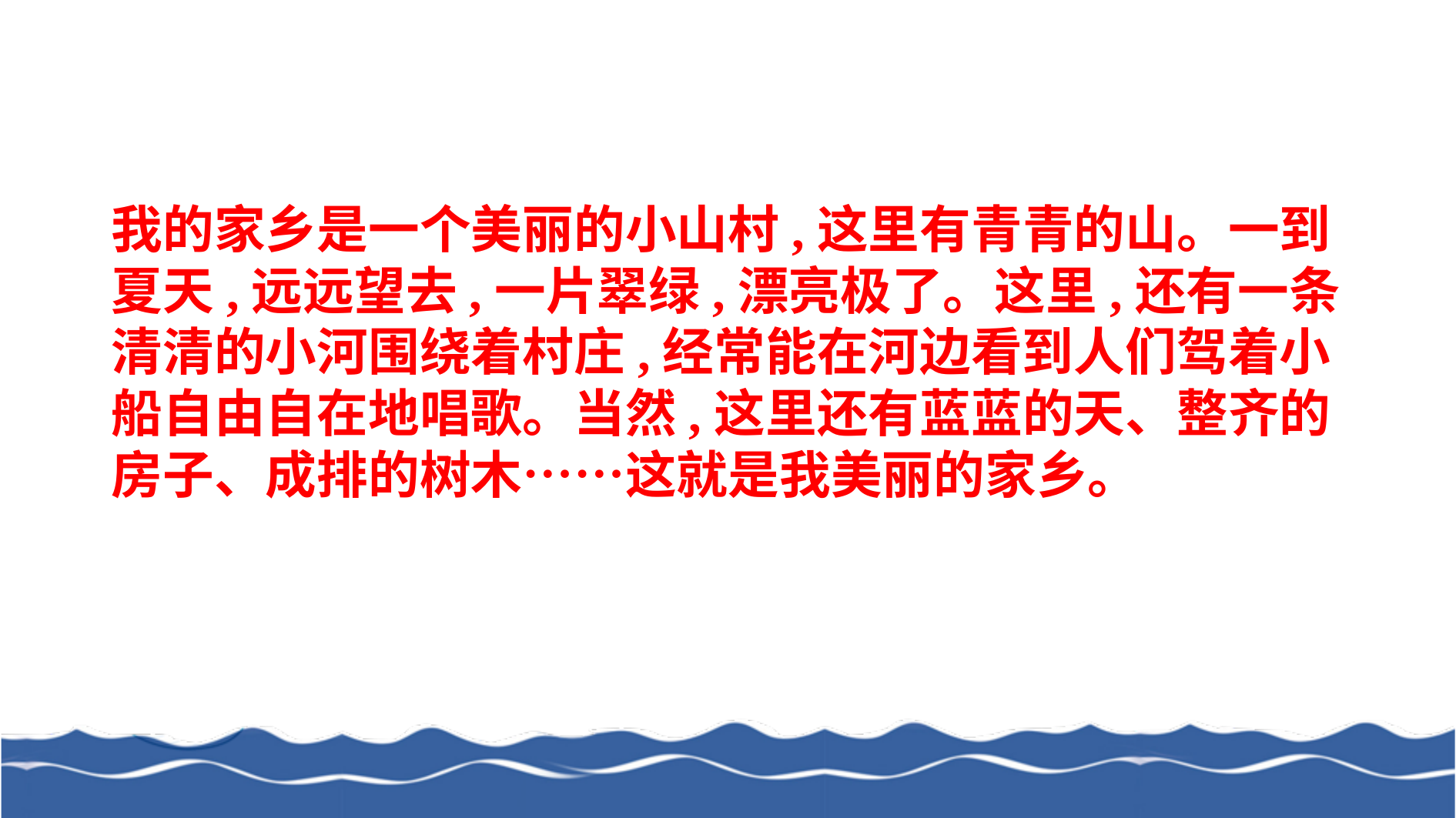

我的家乡是一个美丽的小山村,这里有青青的山。一到夏天,远远望去,一片翠绿,漂亮极了。这里,还有一条清清的小河围绕着村庄,经常能在河边看到人们驾着小船自由自在地唱歌。当然,这里还有蓝蓝的天、整齐的房子、成排的树木……这就是我美丽的家乡。